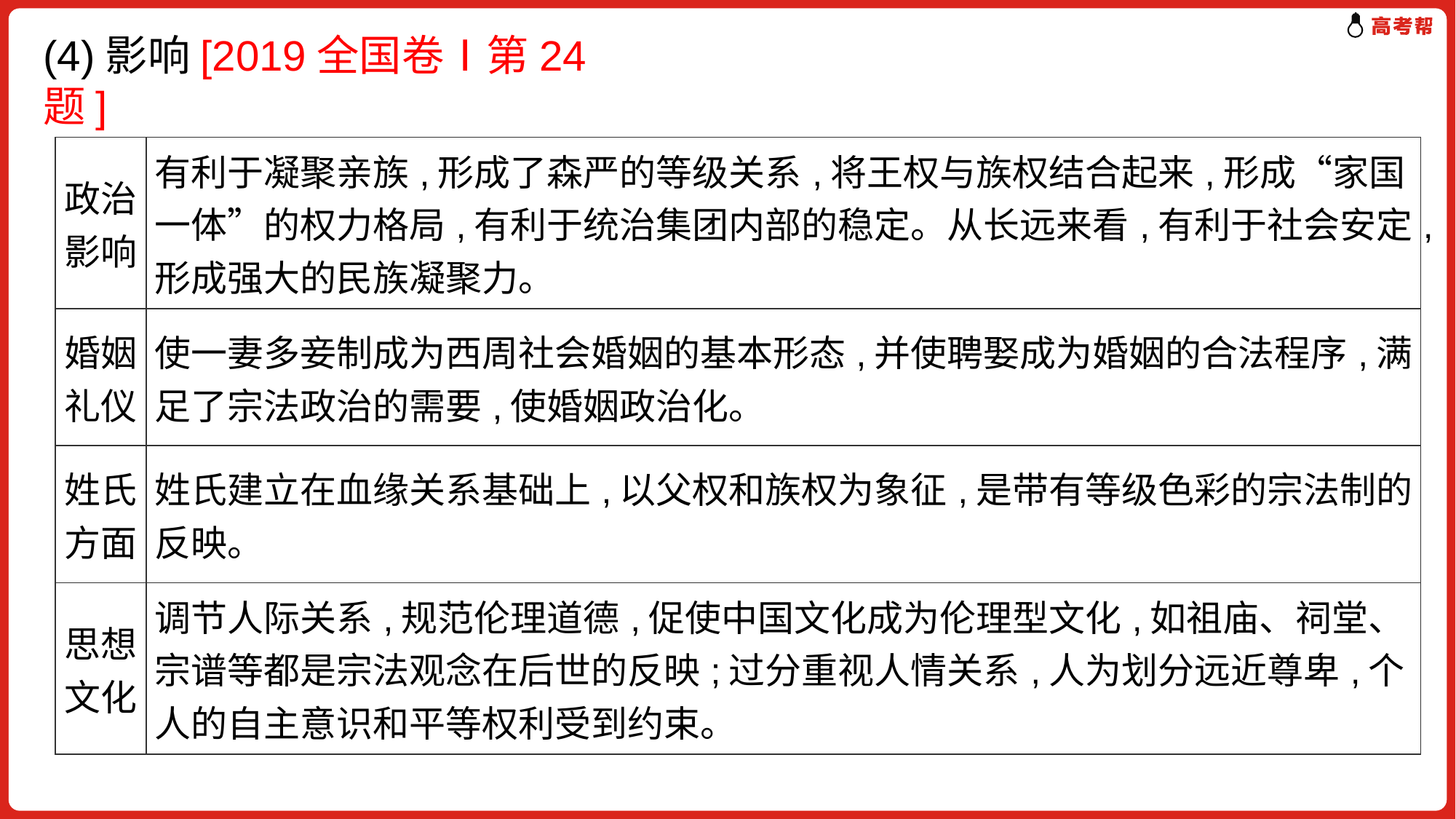

(4)影响[2019全国卷Ⅰ第24题]

| 政治影响 | 有利于凝聚亲族,形成了森严的等级关系,将王权与族权结合起来,形成“家国一体”的权力格局,有利于统治集团内部的稳定。从长远来看,有利于社会安定,形成强大的民族凝聚力。 |
| --- | --- |
| 婚姻礼仪 | 使一妻多妾制成为西周社会婚姻的基本形态,并使聘娶成为婚姻的合法程序,满足了宗法政治的需要,使婚姻政治化。 |
| 姓氏方面 | 姓氏建立在血缘关系基础上,以父权和族权为象征,是带有等级色彩的宗法制的反映。 |
| 思想文化 | 调节人际关系,规范伦理道德,促使中国文化成为伦理型文化,如祖庙、祠堂、宗谱等都是宗法观念在后世的反映;过分重视人情关系,人为划分远近尊卑,个人的自主意识和平等权利受到约束。 |